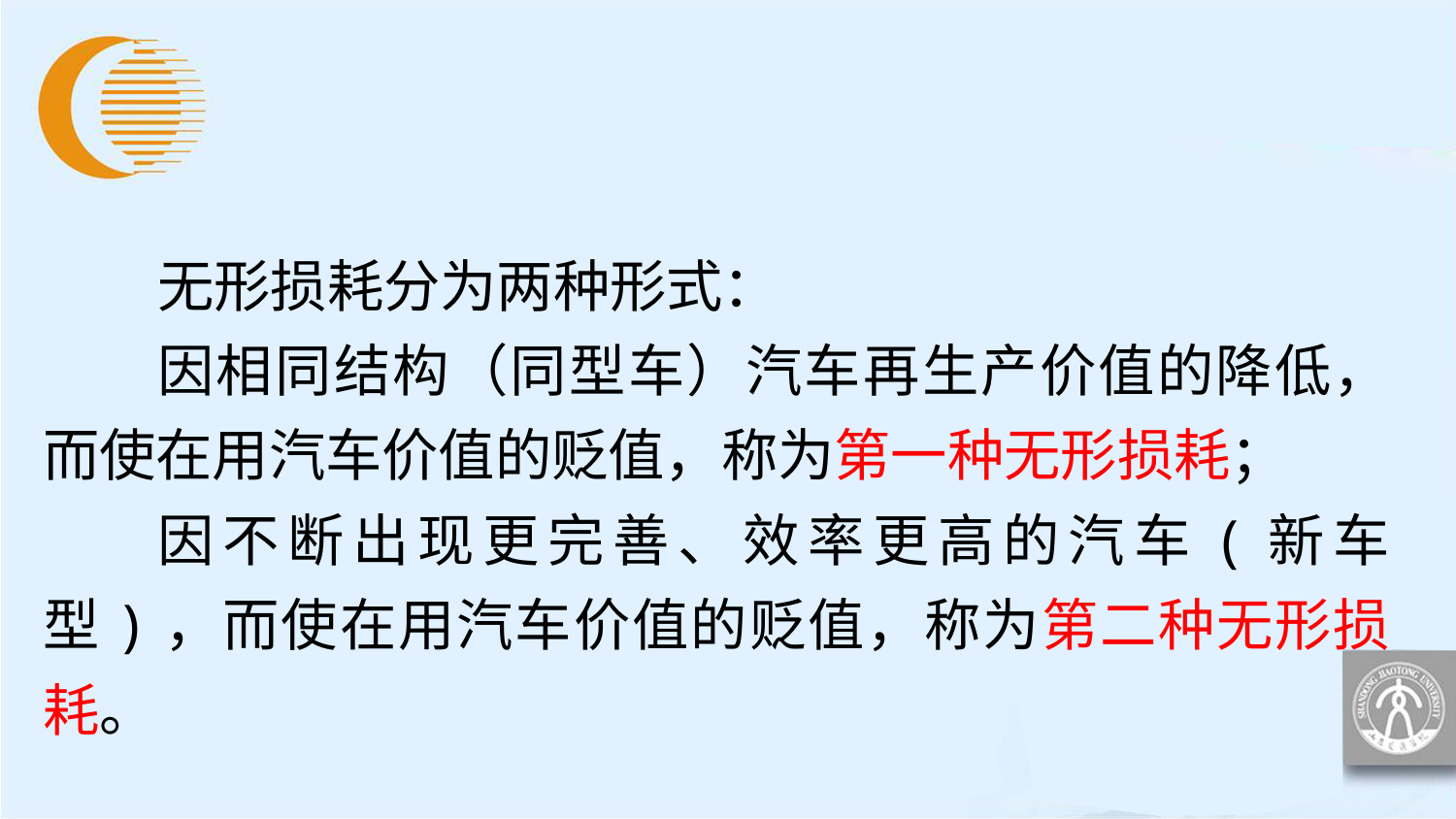

无形损耗分为两种形式：
因相同结构（同型车）汽车再生产价值的降低，而使在用汽车价值的贬值，称为第一种无形损耗；
因不断出现更完善、效率更高的汽车(新车型)，而使在用汽车价值的贬值，称为第二种无形损耗。